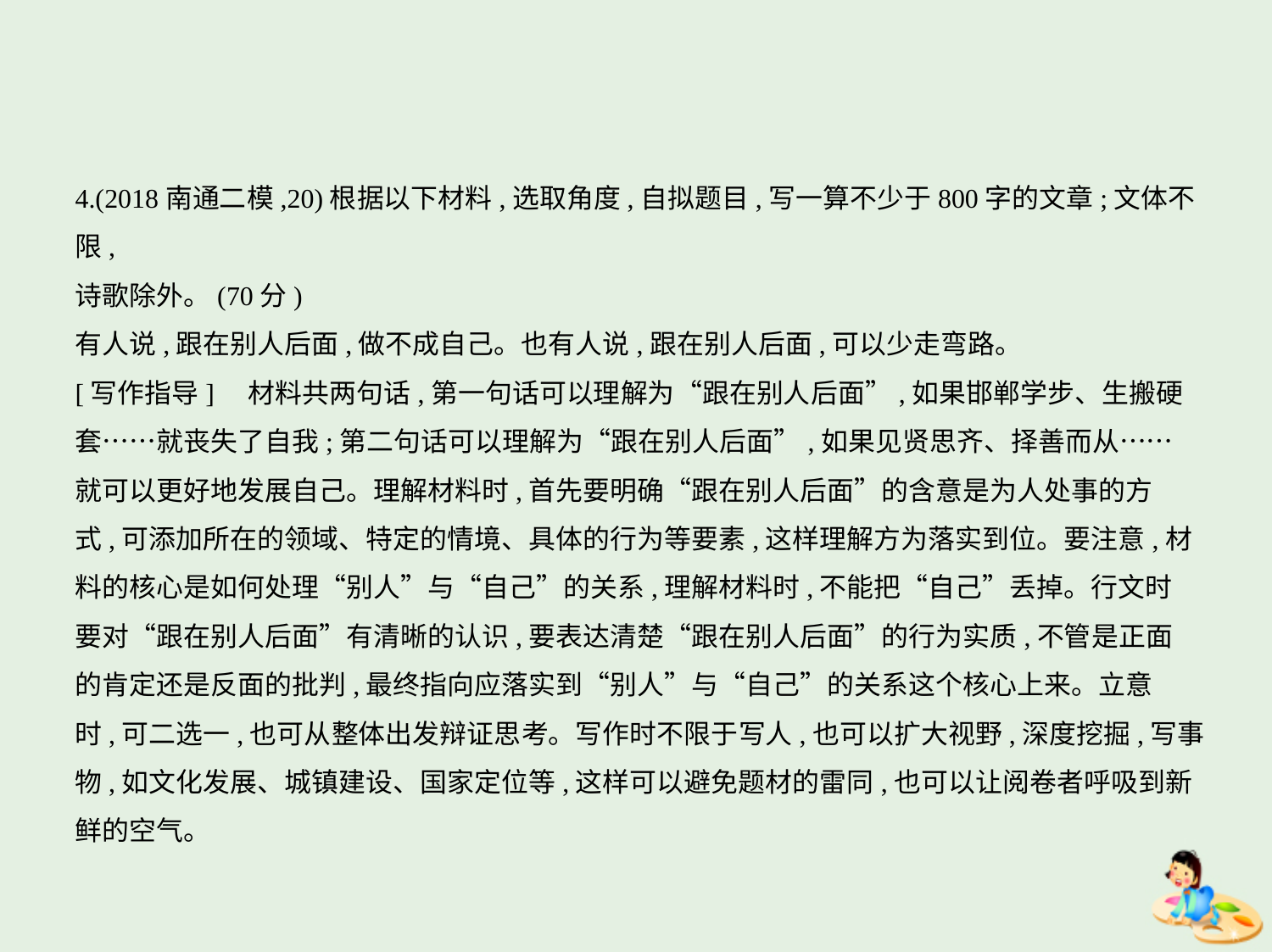

4.(2018南通二模,20)根据以下材料,选取角度,自拟题目,写一算不少于800字的文章;文体不限,
诗歌除外。(70分)
有人说,跟在别人后面,做不成自己。也有人说,跟在别人后面,可以少走弯路。
[写作指导]　材料共两句话,第一句话可以理解为“跟在别人后面”,如果邯郸学步、生搬硬
套……就丧失了自我;第二句话可以理解为“跟在别人后面”,如果见贤思齐、择善而从……
就可以更好地发展自己。理解材料时,首先要明确“跟在别人后面”的含意是为人处事的方
式,可添加所在的领域、特定的情境、具体的行为等要素,这样理解方为落实到位。要注意,材
料的核心是如何处理“别人”与“自己”的关系,理解材料时,不能把“自己”丢掉。行文时
要对“跟在别人后面”有清晰的认识,要表达清楚“跟在别人后面”的行为实质,不管是正面
的肯定还是反面的批判,最终指向应落实到“别人”与“自己”的关系这个核心上来。立意
时,可二选一,也可从整体出发辩证思考。写作时不限于写人,也可以扩大视野,深度挖掘,写事
物,如文化发展、城镇建设、国家定位等,这样可以避免题材的雷同,也可以让阅卷者呼吸到新
鲜的空气。